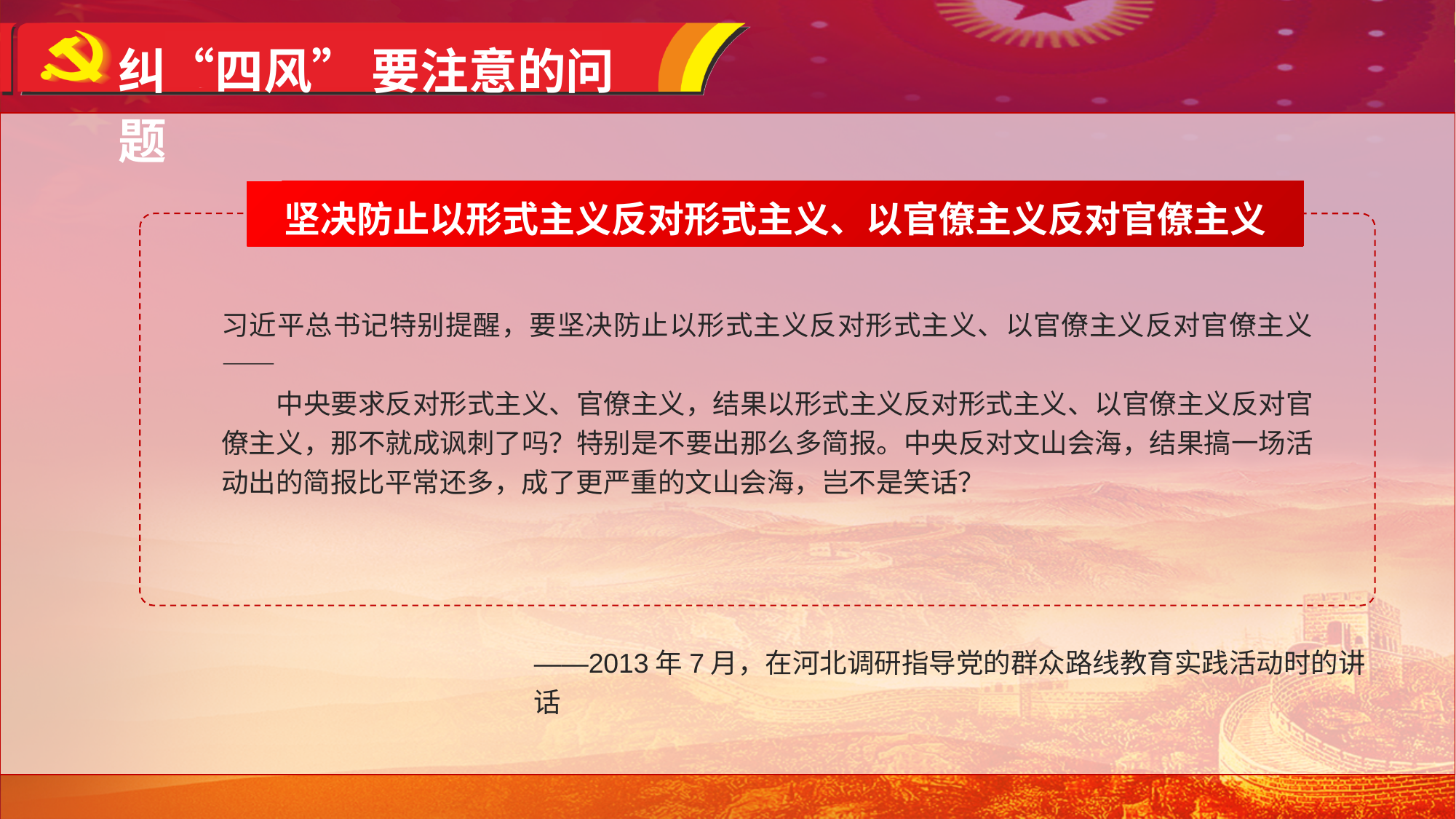

纠“四风” 要注意的问题
坚决防止以形式主义反对形式主义、以官僚主义反对官僚主义

习近平总书记特别提醒，要坚决防止以形式主义反对形式主义、以官僚主义反对官僚主义——
　　中央要求反对形式主义、官僚主义，结果以形式主义反对形式主义、以官僚主义反对官僚主义，那不就成讽刺了吗？特别是不要出那么多简报。中央反对文山会海，结果搞一场活动出的简报比平常还多，成了更严重的文山会海，岂不是笑话？
——2013年7月，在河北调研指导党的群众路线教育实践活动时的讲话